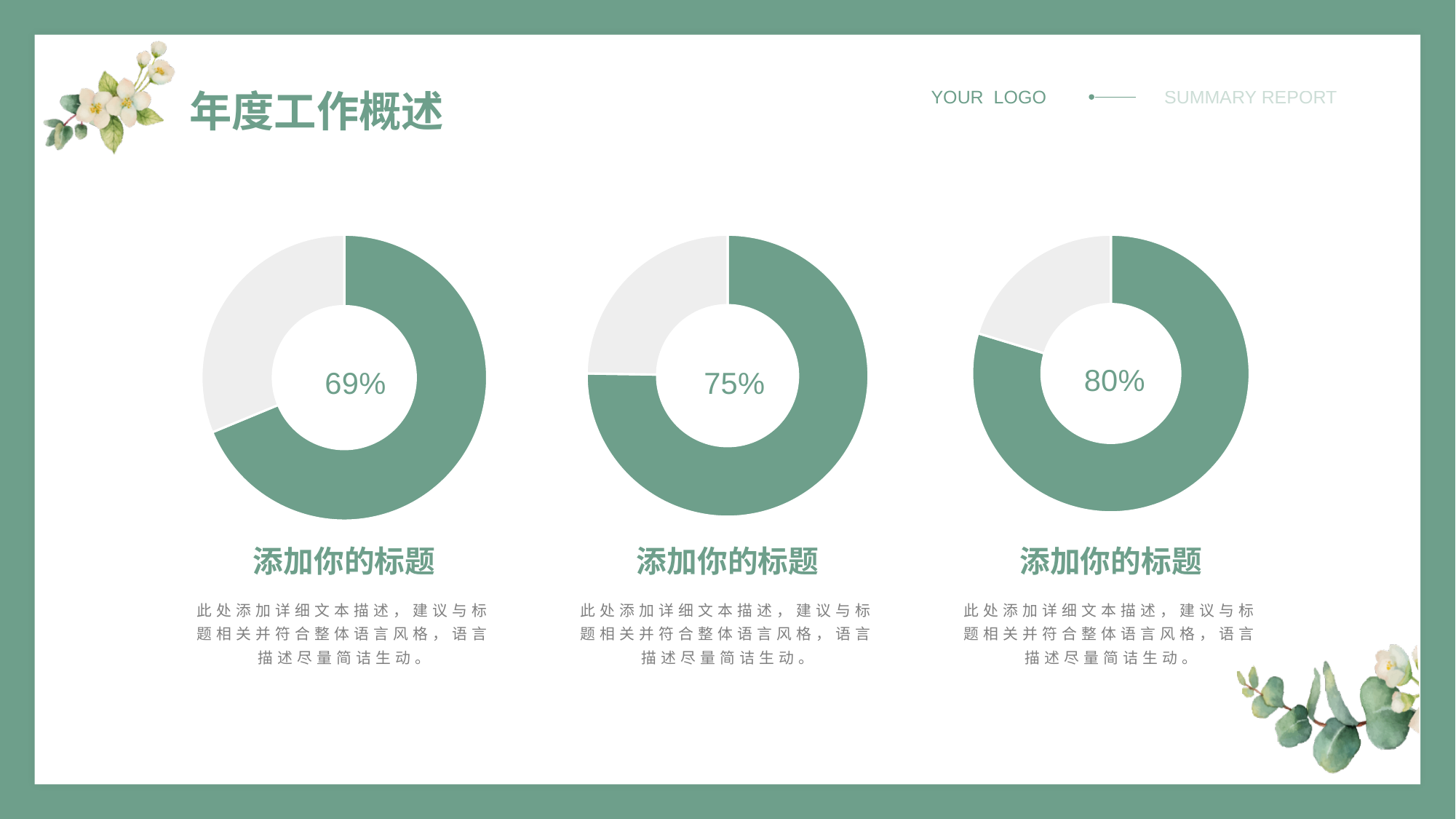

年度工作概述

### Chart

| Category | 销售额 |
|---|---|
| 数据1 | 55.0 |
| 数据2 | 25.0 |

### Chart

| Category | 销售额 |
|---|---|
| 数据1 | 76.0 |
| 数据2 | 25.0 |

### Chart

| Category | 销售额 |
|---|---|
| 数据1 | 98.0 |
| 数据2 | 25.0 |
添加你的标题
添加你的标题
添加你的标题
此处添加详细文本描述，建议与标题相关并符合整体语言风格，语言描述尽量简诘生动。
此处添加详细文本描述，建议与标题相关并符合整体语言风格，语言描述尽量简诘生动。
此处添加详细文本描述，建议与标题相关并符合整体语言风格，语言描述尽量简诘生动。